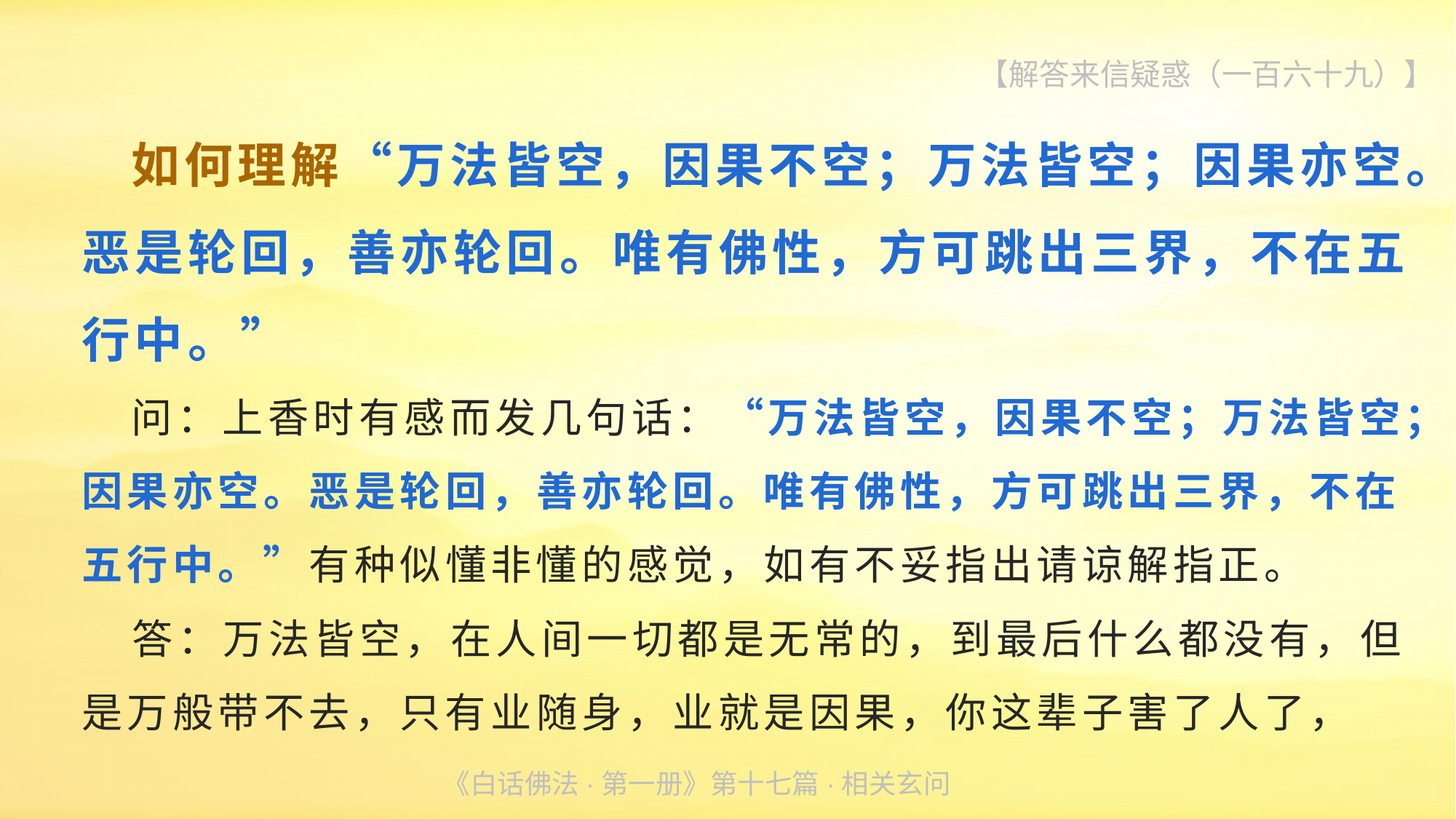

【解答来信疑惑（一百六十九）】
   如何理解“万法皆空，因果不空；万法皆空；因果亦空。恶是轮回，善亦轮回。唯有佛性，方可跳出三界，不在五行中。”
   问：上香时有感而发几句话：“万法皆空，因果不空；万法皆空；因果亦空。恶是轮回，善亦轮回。唯有佛性，方可跳出三界，不在五行中。”有种似懂非懂的感觉，如有不妥指出请谅解指正。
   答：万法皆空，在人间一切都是无常的，到最后什么都没有，但是万般带不去，只有业随身，业就是因果，你这辈子害了人了，
《白话佛法·第一册》第十七篇·相关玄问